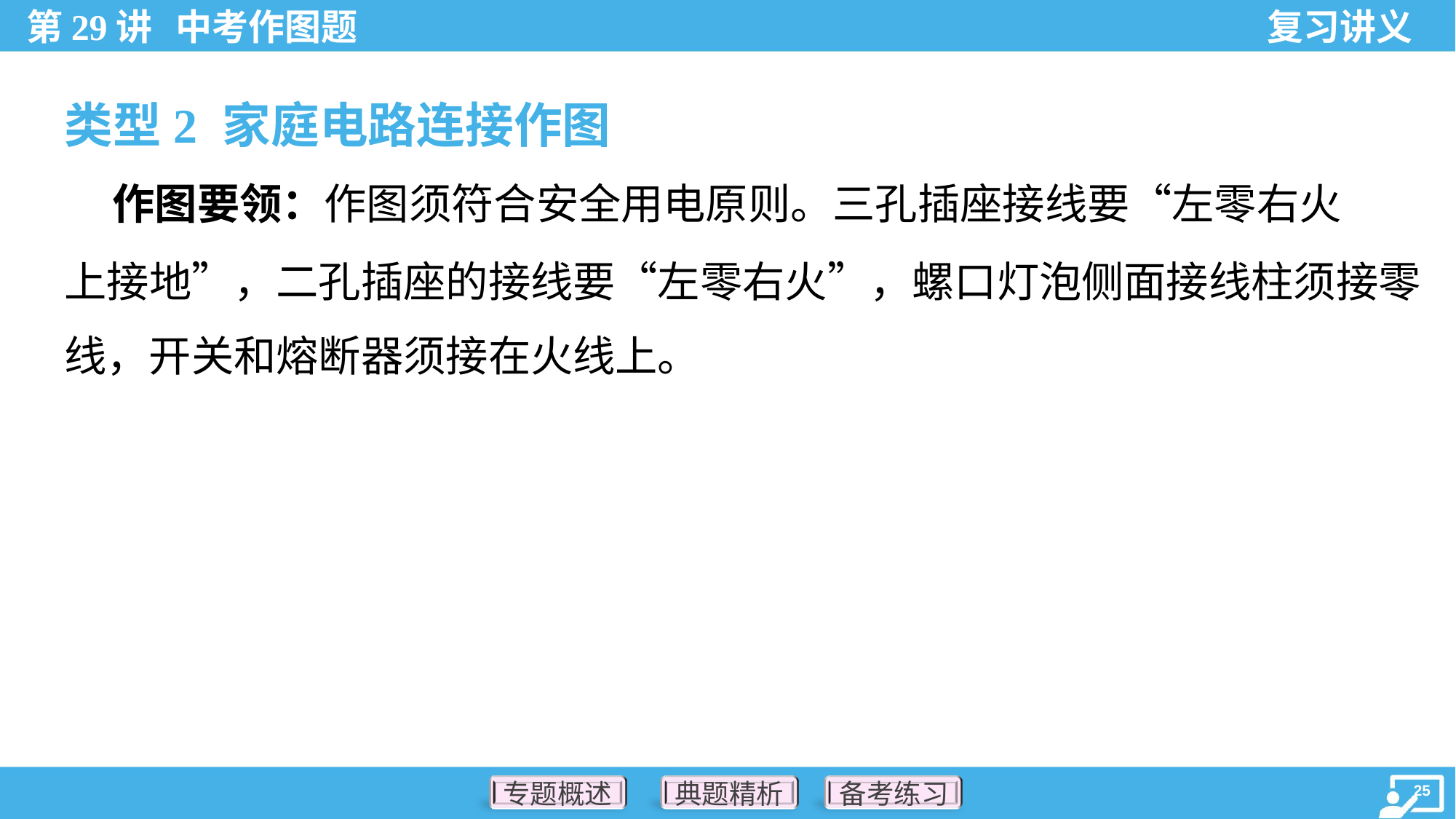

类型2 家庭电路连接作图
    作图要领：作图须符合安全用电原则。三孔插座接线要“左零右火
上接地”，二孔插座的接线要“左零右火”，螺口灯泡侧面接线柱须接零
线，开关和熔断器须接在火线上。